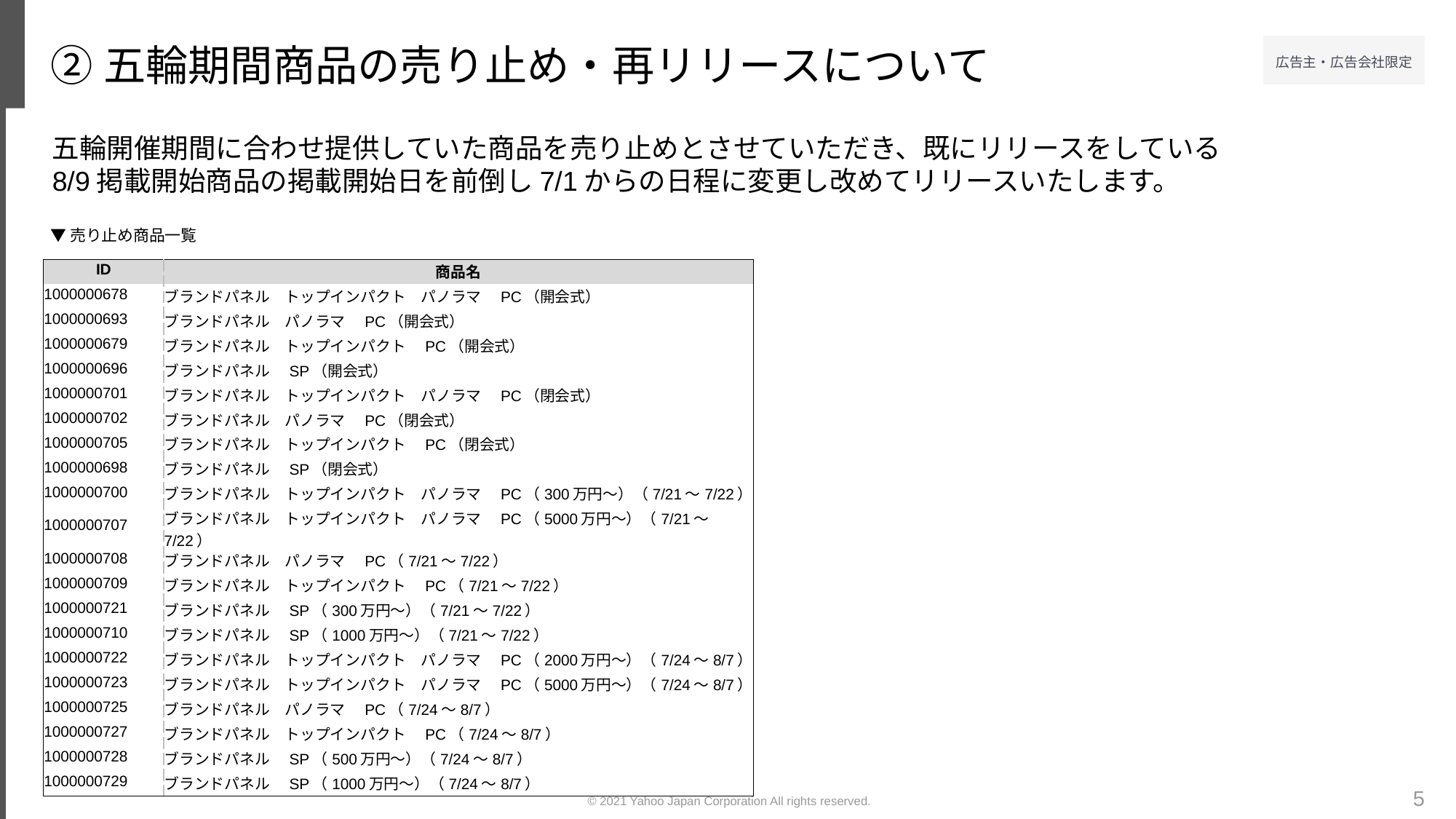

②五輪期間商品の売り止め・再リリースについて
五輪開催期間に合わせ提供していた商品を売り止めとさせていただき、既にリリースをしている
8/9掲載開始商品の掲載開始日を前倒し7/1からの日程に変更し改めてリリースいたします。
▼売り止め商品一覧
| ID | 商品名 |
| --- | --- |
| 1000000678 | ブランドパネル　トップインパクト　パノラマ　PC（開会式） |
| 1000000693 | ブランドパネル　パノラマ　PC（開会式） |
| 1000000679 | ブランドパネル　トップインパクト　PC（開会式） |
| 1000000696 | ブランドパネル　SP（開会式） |
| 1000000701 | ブランドパネル　トップインパクト　パノラマ　PC（閉会式） |
| 1000000702 | ブランドパネル　パノラマ　PC（閉会式） |
| 1000000705 | ブランドパネル　トップインパクト　PC（閉会式） |
| 1000000698 | ブランドパネル　SP（閉会式） |
| 1000000700 | ブランドパネル　トップインパクト　パノラマ　PC（300万円～）（7/21～7/22） |
| 1000000707 | ブランドパネル　トップインパクト　パノラマ　PC（5000万円～）（7/21～7/22） |
| 1000000708 | ブランドパネル　パノラマ　PC（7/21～7/22） |
| 1000000709 | ブランドパネル　トップインパクト　PC（7/21～7/22） |
| 1000000721 | ブランドパネル　SP（300万円～）（7/21～7/22） |
| 1000000710 | ブランドパネル　SP（1000万円～）（7/21～7/22） |
| 1000000722 | ブランドパネル　トップインパクト　パノラマ　PC（2000万円～）（7/24～8/7） |
| 1000000723 | ブランドパネル　トップインパクト　パノラマ　PC（5000万円～）（7/24～8/7） |
| 1000000725 | ブランドパネル　パノラマ　PC（7/24～8/7） |
| 1000000727 | ブランドパネル　トップインパクト　PC（7/24～8/7） |
| 1000000728 | ブランドパネル　SP（500万円～）（7/24～8/7） |
| 1000000729 | ブランドパネル　SP（1000万円～）（7/24～8/7） |
5